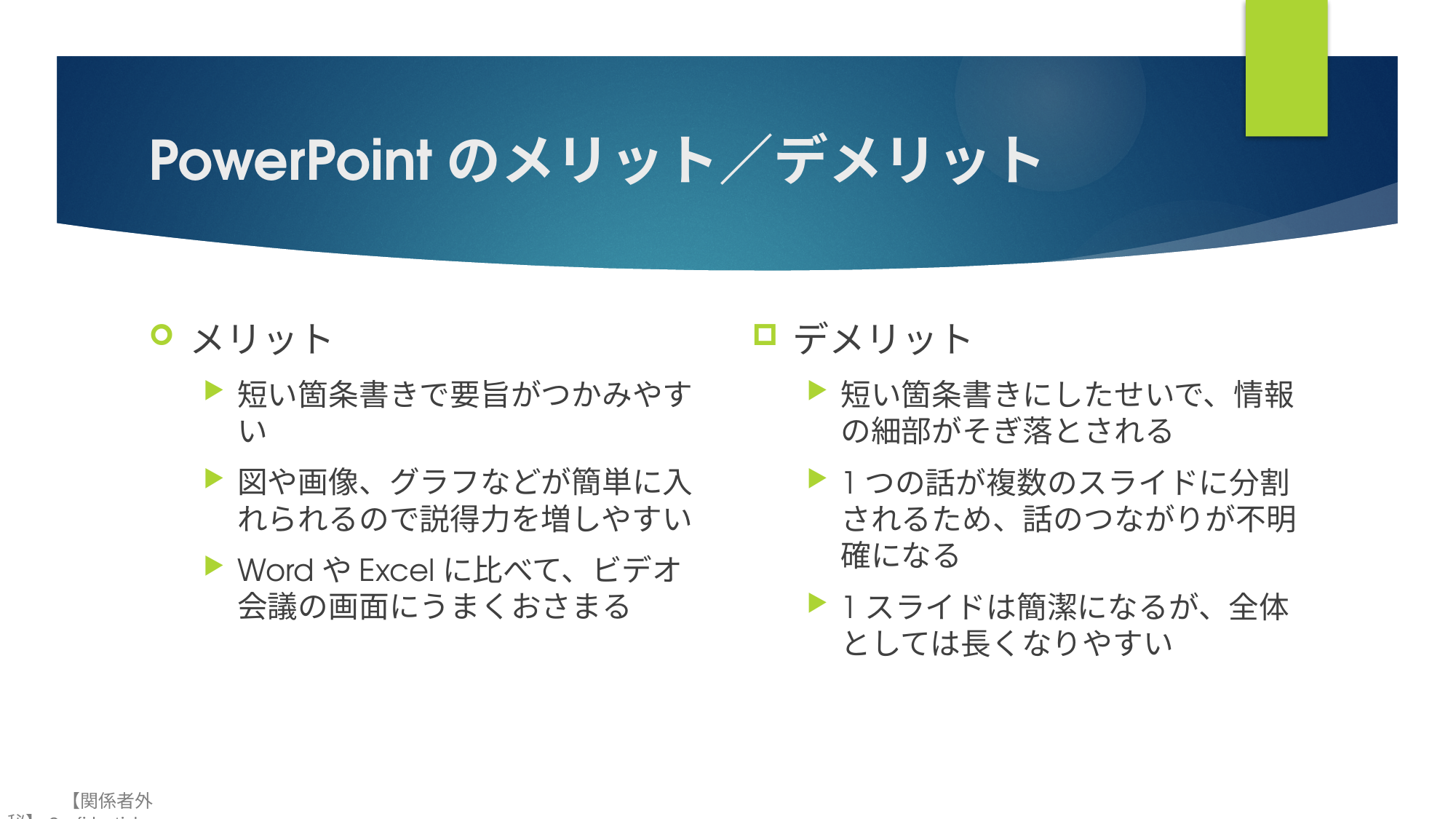

# PowerPointのメリット／デメリット
メリット
短い箇条書きで要旨がつかみやすい
図や画像、グラフなどが簡単に入れられるので説得力を増しやすい
WordやExcelに比べて、ビデオ会議の画面にうまくおさまる

デメリット
短い箇条書きにしたせいで、情報の細部がそぎ落とされる
1つの話が複数のスライドに分割されるため、話のつながりが不明確になる
1スライドは簡潔になるが、全体としては長くなりやすい